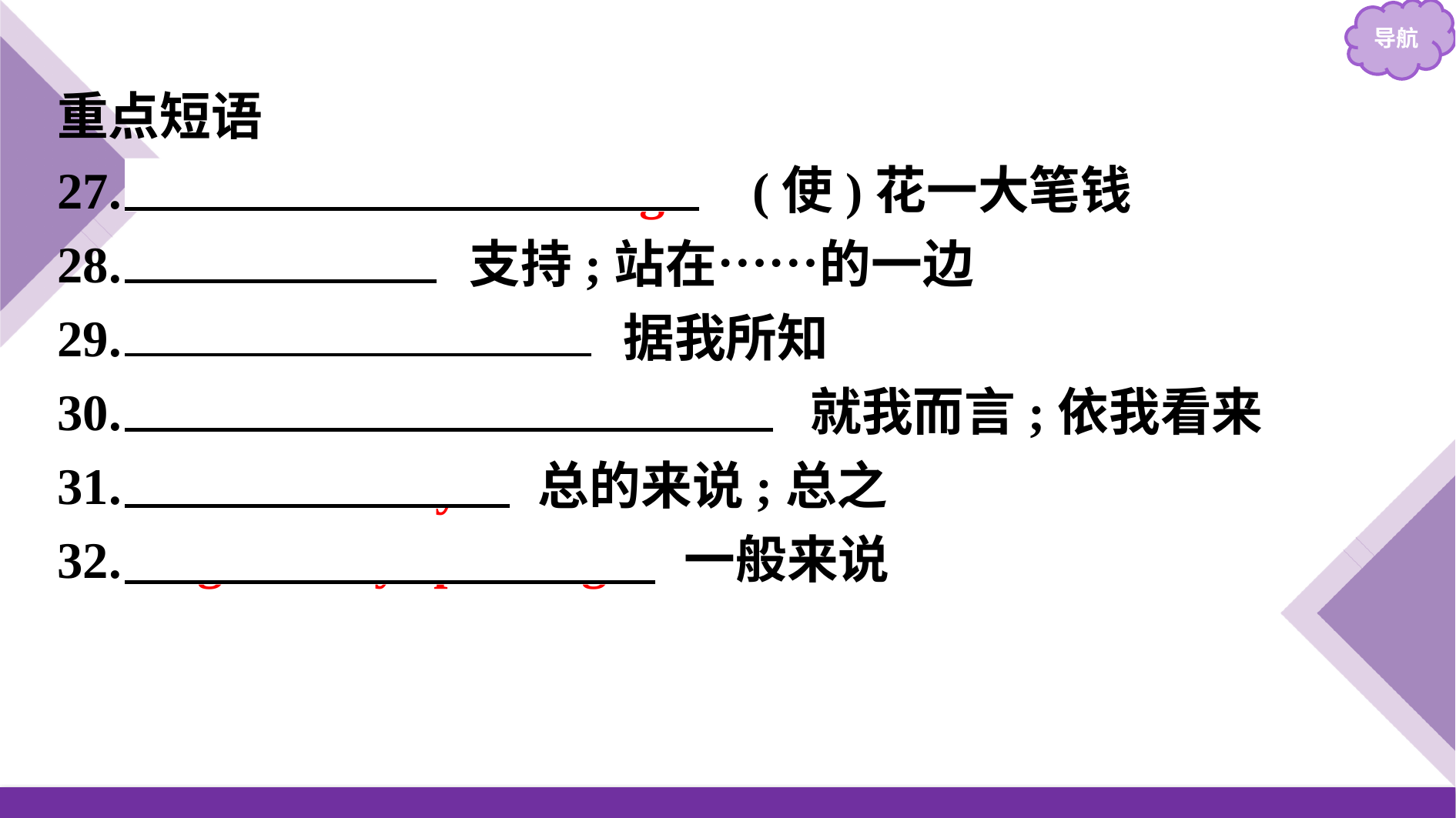

重点短语
27.　cost an arm and a leg　 (使)花一大笔钱
28.　side with　 支持;站在……的一边
29.　as far as I know　 据我所知
30.　as far as I am concerned　 就我而言;依我看来
31.　in summary　 总的来说;总之
32.　generally speaking　 一般来说